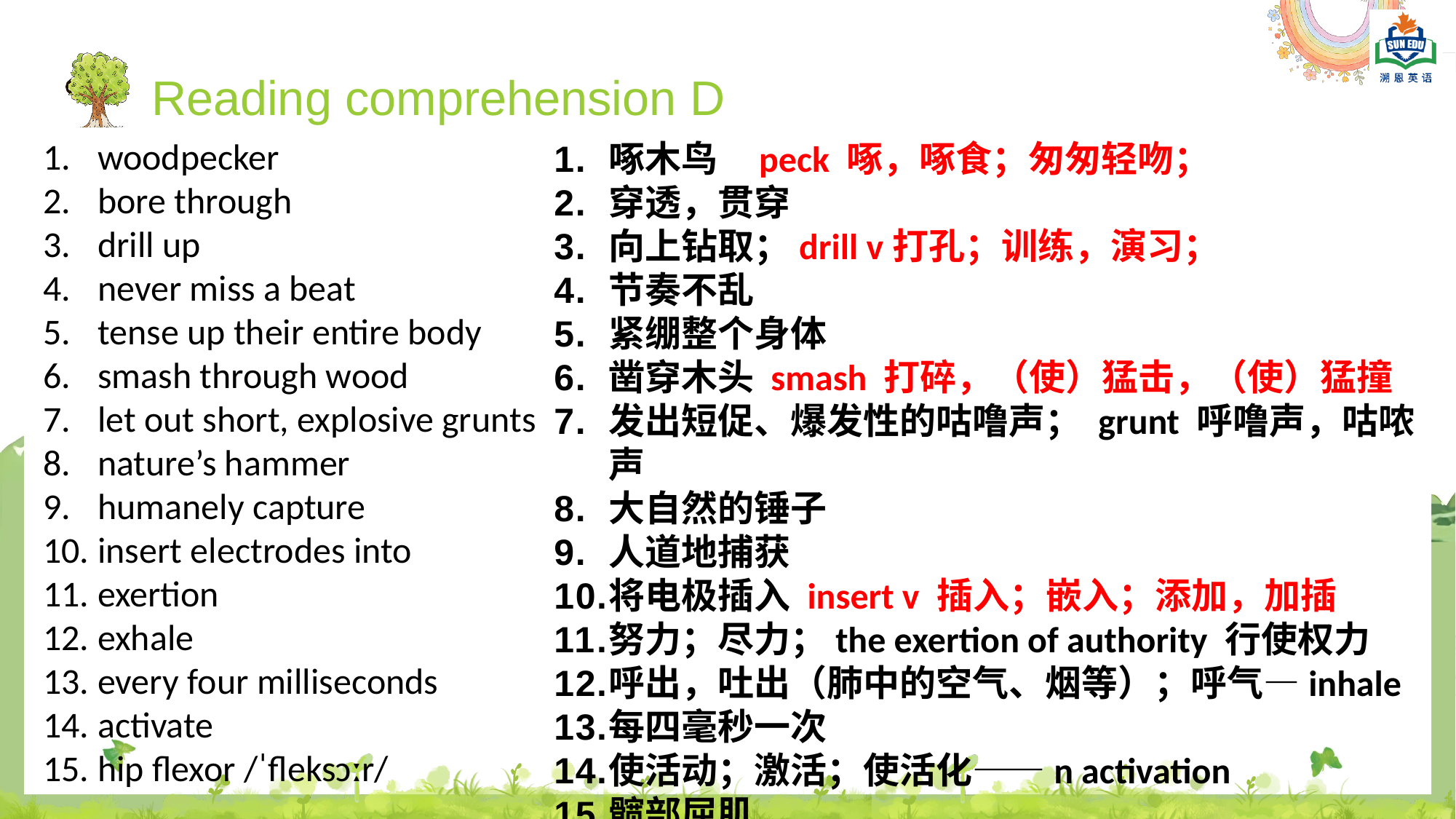

Reading comprehension D
woodpecker
bore through
drill up
never miss a beat
tense up their entire body
smash through wood
let out short, explosive grunts
nature’s hammer
humanely capture
insert electrodes into
exertion
exhale
every four milliseconds
activate
hip flexor /ˈfleksɔːr/
啄木鸟    peck 啄，啄食；匆匆轻吻；
穿透，贯穿
向上钻取；drill v打孔；训练，演习；
节奏不乱
紧绷整个身体
凿穿木头 smash 打碎，（使）猛击，（使）猛撞
发出短促、爆发性的咕噜声； grunt 呼噜声，咕哝声
大自然的锤子
人道地捕获
将电极插入 insert v 插入；嵌入；添加，加插
努力；尽力；the exertion of authority 行使权力
呼出，吐出（肺中的空气、烟等）；呼气—inhale
每四毫秒一次
使活动；激活；使活化——n activation
髋部屈肌